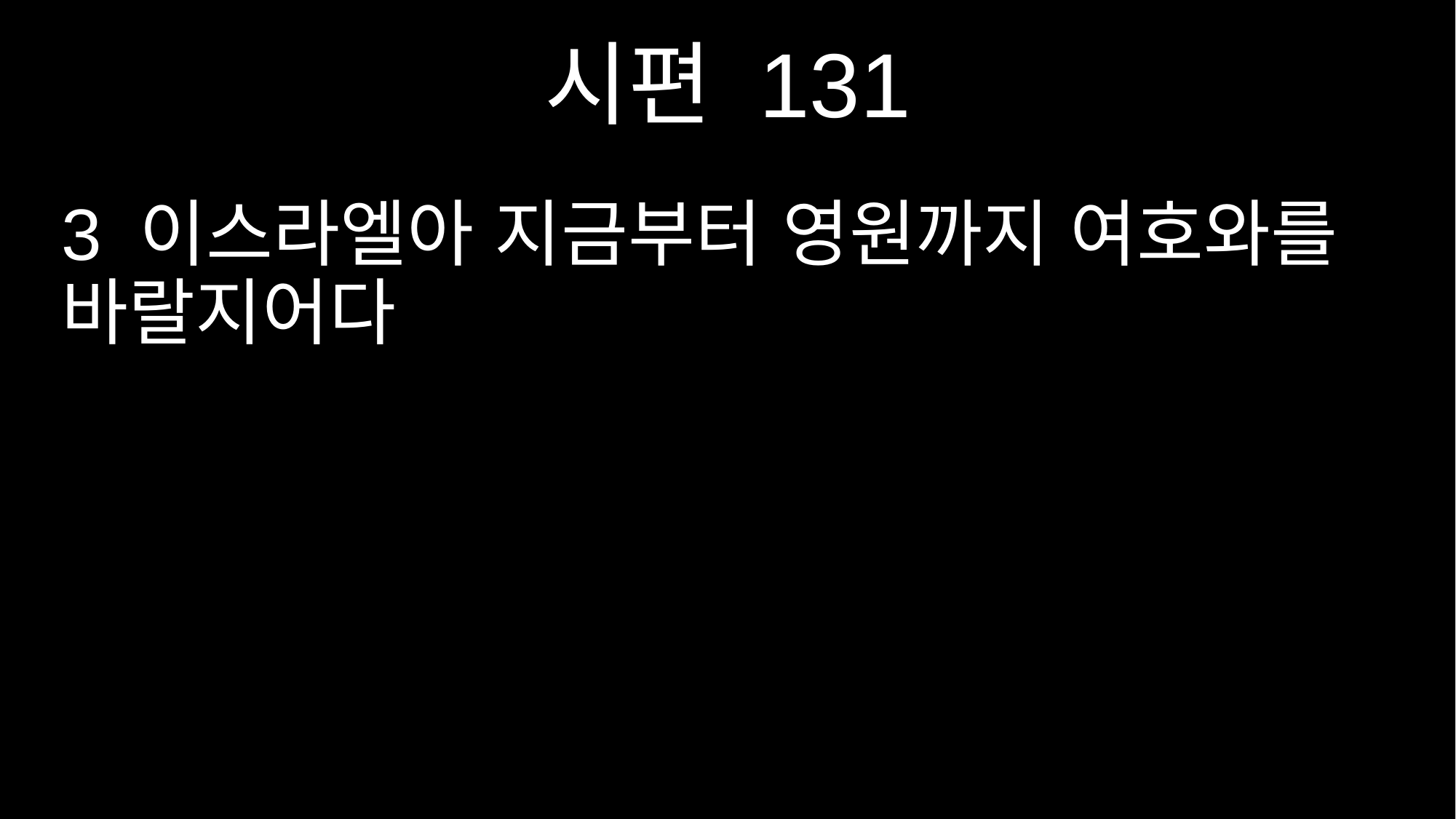

시편 131
3 이스라엘아 지금부터 영원까지 여호와를 바랄지어다